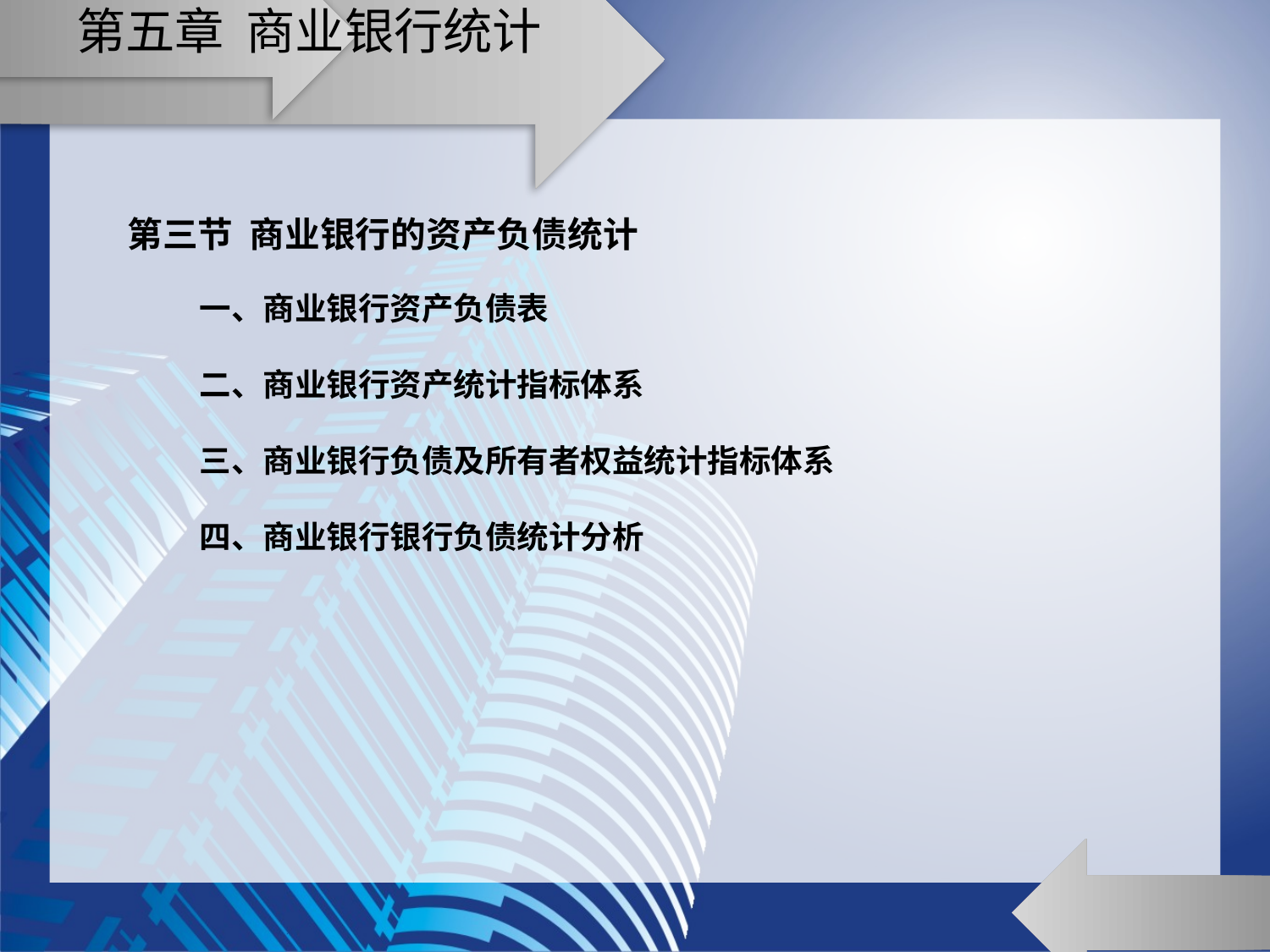

# 第五章  商业银行统计
第三节  商业银行的资产负债统计

         一、商业银行资产负债表

         二、商业银行资产统计指标体系

         三、商业银行负债及所有者权益统计指标体系

         四、商业银行银行负债统计分析